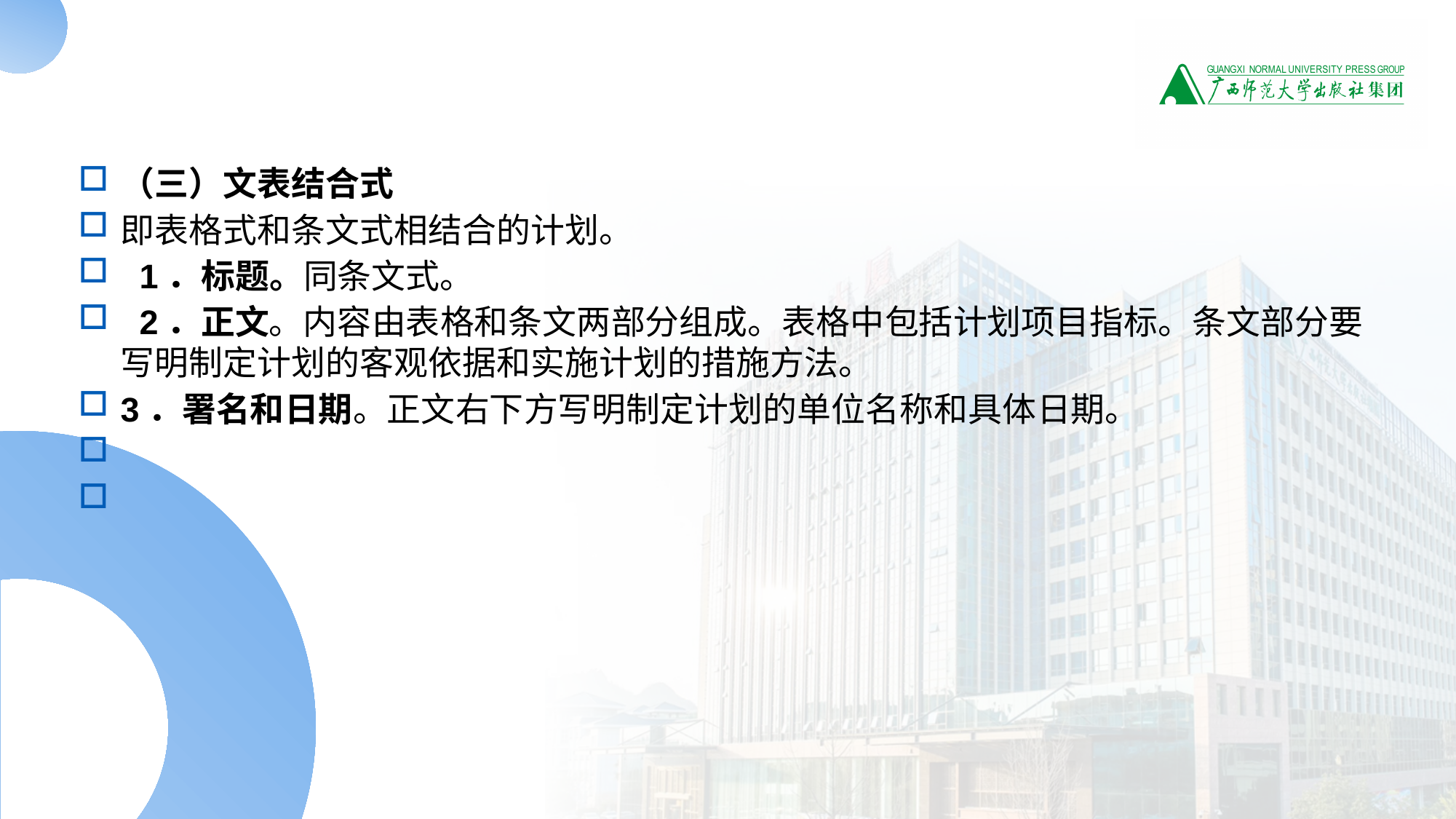

#
（三）文表结合式
即表格式和条文式相结合的计划。
  1．标题。同条文式。
  2．正文。内容由表格和条文两部分组成。表格中包括计划项目指标。条文部分要写明制定计划的客观依据和实施计划的措施方法。
3．署名和日期。正文右下方写明制定计划的单位名称和具体日期。